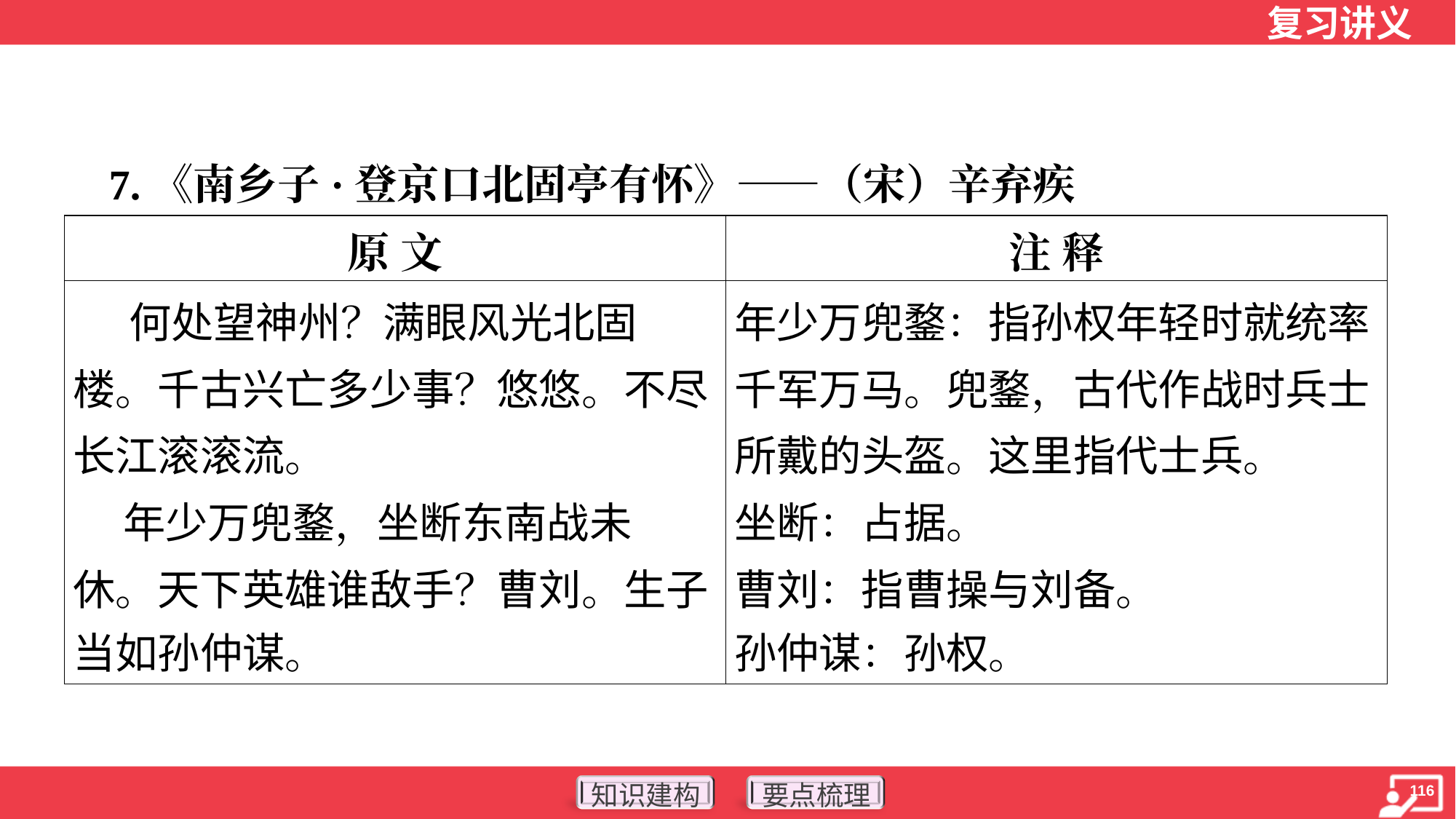

7.《南乡子·登京口北固亭有怀》——（宋）辛弃疾
| 原 文 | 注 释 |
| --- | --- |
| 何处望神州？满眼风光北固 楼。千古兴亡多少事？悠悠。不尽 长江滚滚流。 年少万兜鍪，坐断东南战未 休。天下英雄谁敌手？曹刘。生子 当如孙仲谋。 | 年少万兜鍪：指孙权年轻时就统率 千军万马。兜鍪，古代作战时兵士 所戴的头盔。这里指代士兵。 坐断：占据。 曹刘：指曹操与刘备。 孙仲谋：孙权。 |